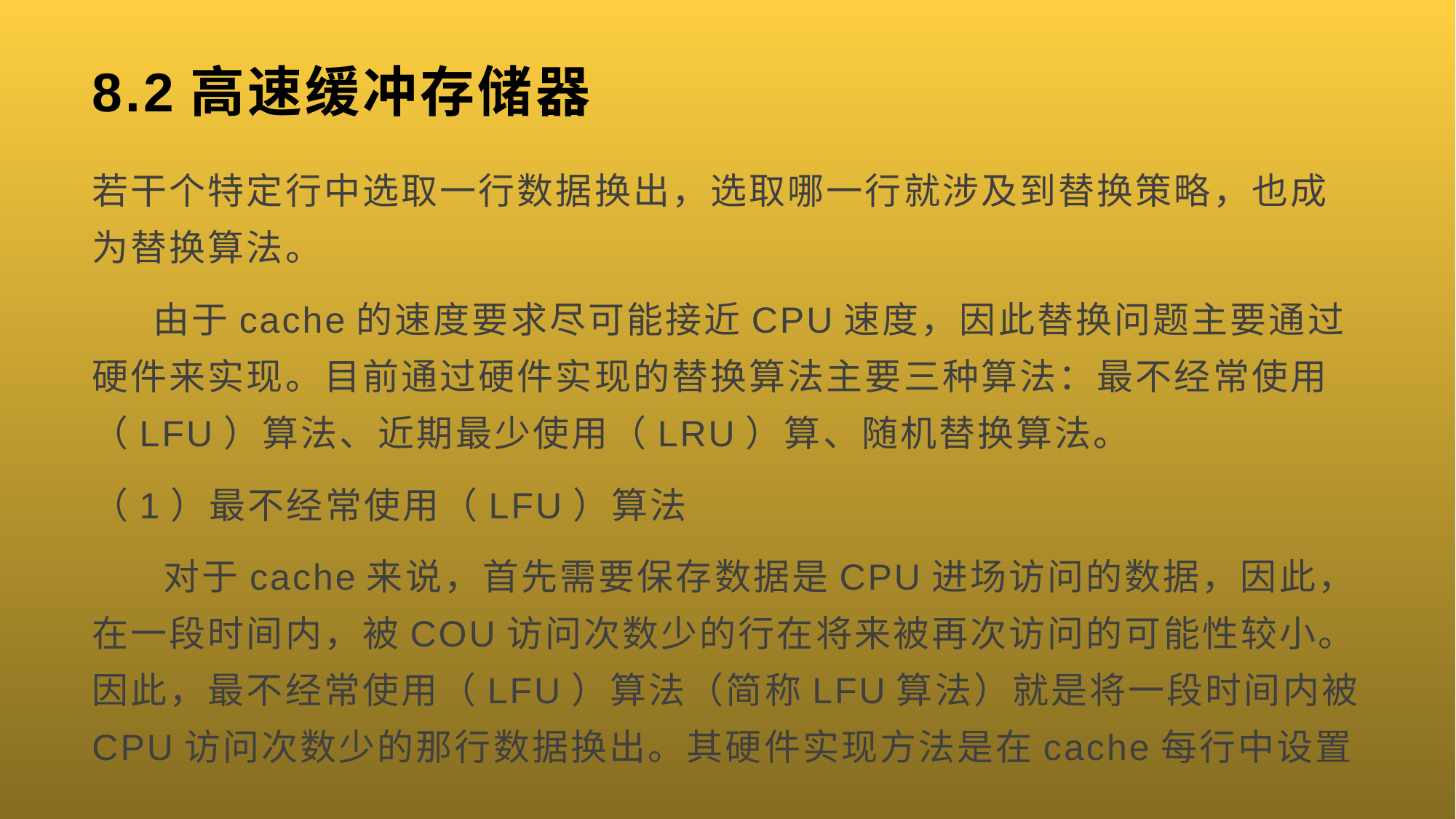

# 8.2高速缓冲存储器
若干个特定行中选取一行数据换出，选取哪一行就涉及到替换策略，也成为替换算法。
     由于cache的速度要求尽可能接近CPU速度，因此替换问题主要通过硬件来实现。目前通过硬件实现的替换算法主要三种算法：最不经常使用（LFU）算法、近期最少使用（LRU）算、随机替换算法。
（1）最不经常使用（LFU）算法
      对于cache来说，首先需要保存数据是CPU进场访问的数据，因此，在一段时间内，被COU访问次数少的行在将来被再次访问的可能性较小。因此，最不经常使用（LFU）算法（简称LFU算法）就是将一段时间内被CPU访问次数少的那行数据换出。其硬件实现方法是在cache每行中设置